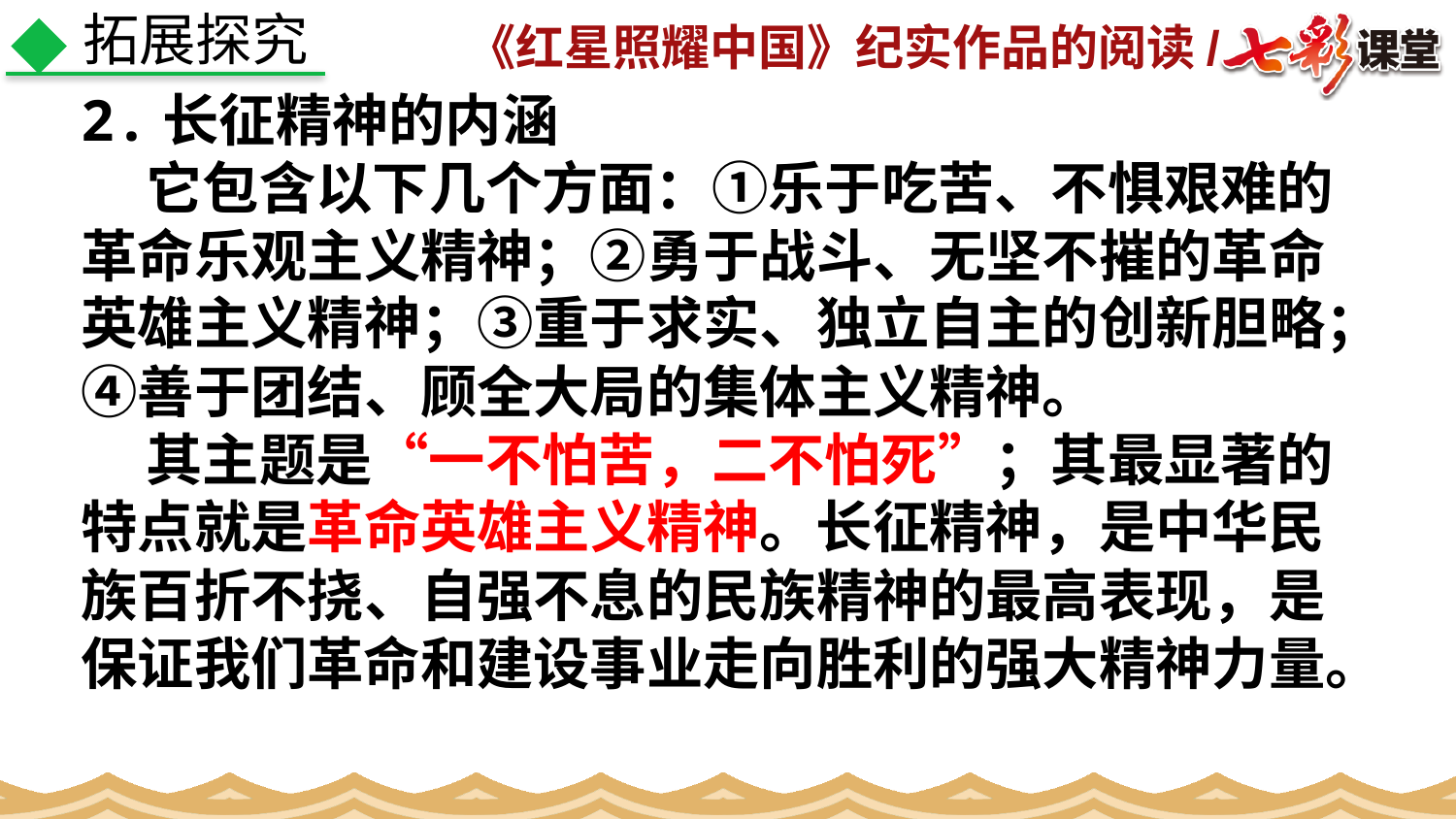

拓展探究

2.长征精神的内涵
    它包含以下几个方面：①乐于吃苦、不惧艰难的革命乐观主义精神；②勇于战斗、无坚不摧的革命英雄主义精神；③重于求实、独立自主的创新胆略；④善于团结、顾全大局的集体主义精神。
    其主题是“一不怕苦，二不怕死”；其最显著的特点就是革命英雄主义精神。长征精神，是中华民族百折不挠、自强不息的民族精神的最高表现，是保证我们革命和建设事业走向胜利的强大精神力量。